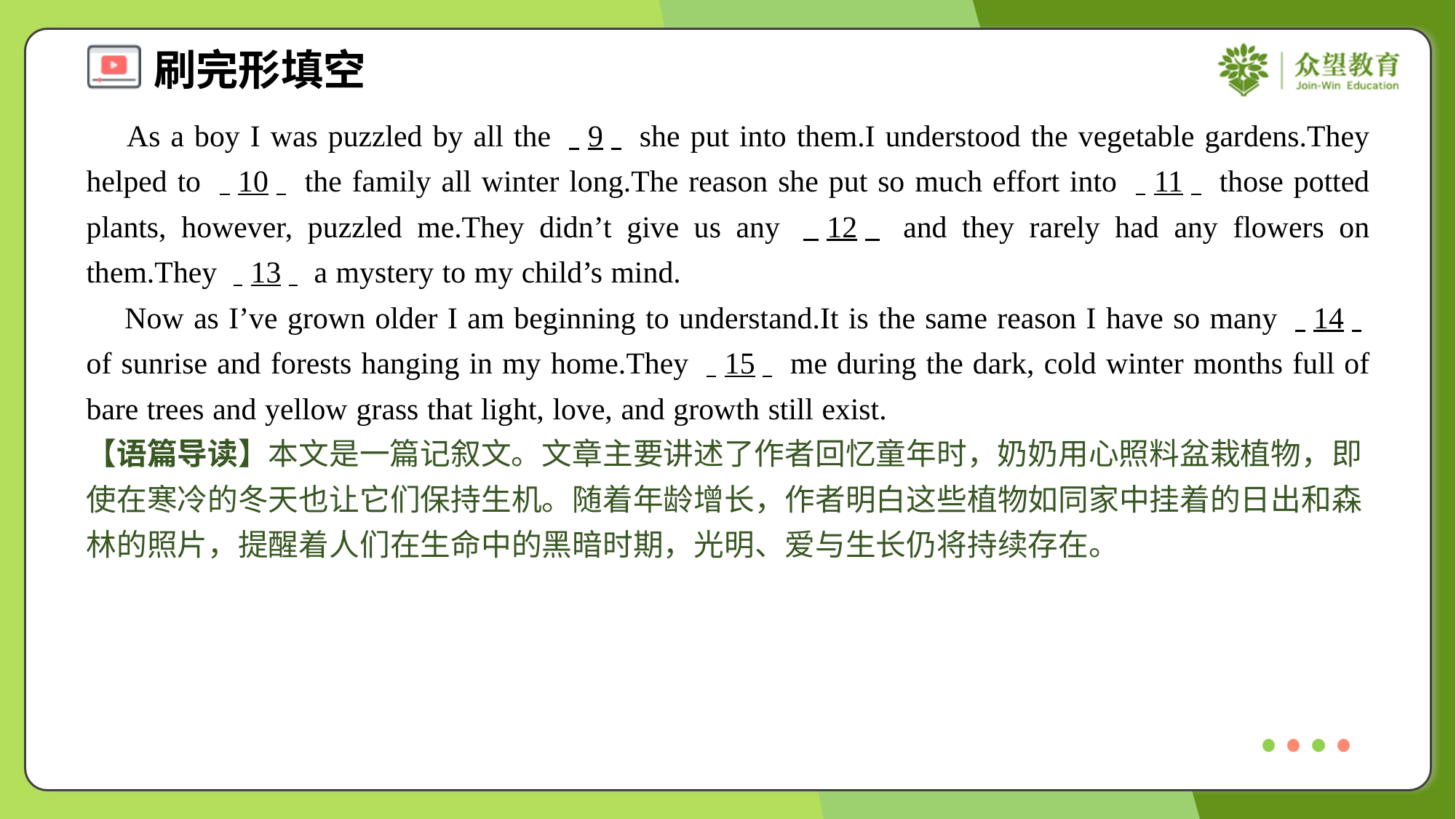

As a boy I was puzzled by all the . .9. . she put into them.I understood the vegetable gardens.They helped to . .10. . the family all winter long.The reason she put so much effort into . .11. . those potted plants, however, puzzled me.They didn’t give us any . .12. . and they rarely had any flowers on them.They . .13. . a mystery to my child’s mind.
    Now as I’ve grown older I am beginning to understand.It is the same reason I have so many . .14. . of sunrise and forests hanging in my home.They . .15. . me during the dark, cold winter months full of bare trees and yellow grass that light, love, and growth still exist.
【语篇导读】本文是一篇记叙文。文章主要讲述了作者回忆童年时，奶奶用心照料盆栽植物，即使在寒冷的冬天也让它们保持生机。随着年龄增长，作者明白这些植物如同家中挂着的日出和森林的照片，提醒着人们在生命中的黑暗时期，光明、爱与生长仍将持续存在。